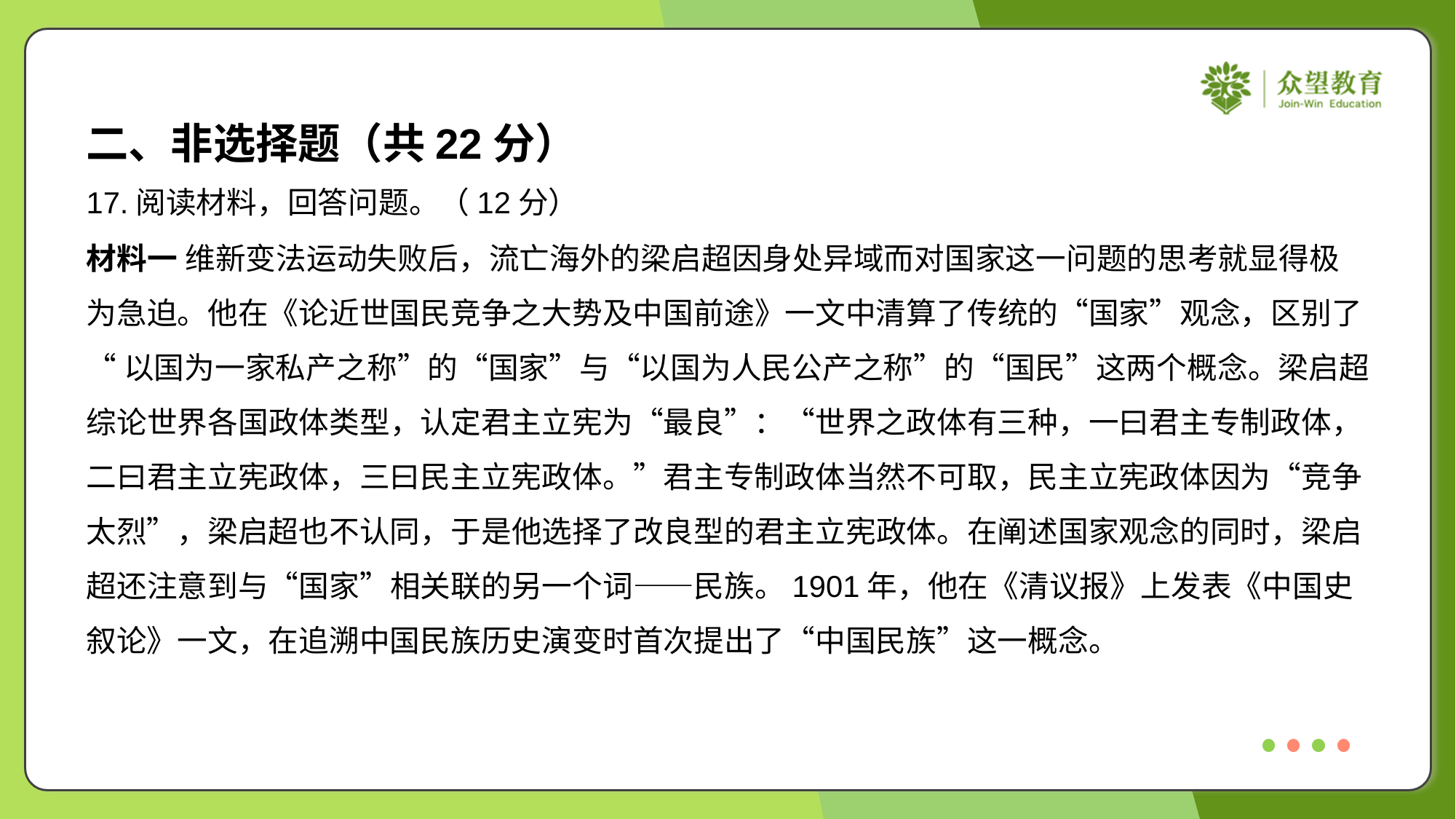

二、非选择题（共22分）
17.阅读材料，回答问题。（12分）
材料一 维新变法运动失败后，流亡海外的梁启超因身处异域而对国家这一问题的思考就显得极
为急迫。他在《论近世国民竞争之大势及中国前途》一文中清算了传统的“国家”观念，区别了
“以国为一家私产之称”的“国家”与“以国为人民公产之称”的“国民”这两个概念。梁启超
综论世界各国政体类型，认定君主立宪为“最良”：“世界之政体有三种，一曰君主专制政体，
二曰君主立宪政体，三曰民主立宪政体。”君主专制政体当然不可取，民主立宪政体因为“竞争
太烈”，梁启超也不认同，于是他选择了改良型的君主立宪政体。在阐述国家观念的同时，梁启
超还注意到与“国家”相关联的另一个词——民族。1901年，他在《清议报》上发表《中国史
叙论》一文，在追溯中国民族历史演变时首次提出了“中国民族”这一概念。